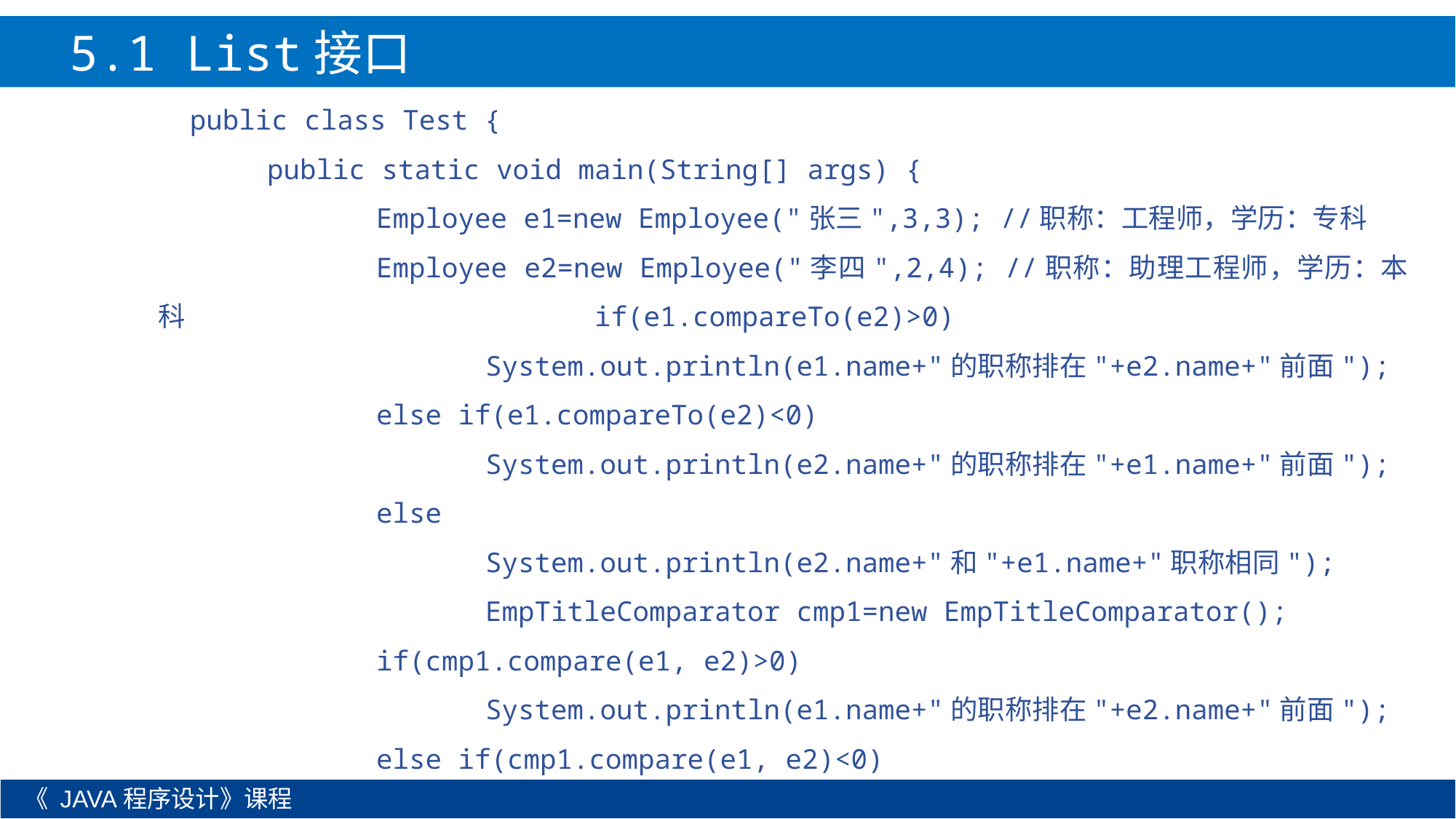

5.1 List接口
public class Test {
	public static void main(String[] args) {
		Employee e1=new Employee("张三",3,3); //职称：工程师，学历：专科
		Employee e2=new Employee("李四",2,4); //职称：助理工程师，学历：本科				if(e1.compareTo(e2)>0)
			System.out.println(e1.name+"的职称排在"+e2.name+"前面");
		else if(e1.compareTo(e2)<0)
			System.out.println(e2.name+"的职称排在"+e1.name+"前面");
		else
			System.out.println(e2.name+"和"+e1.name+"职称相同");
			EmpTitleComparator cmp1=new EmpTitleComparator();
		if(cmp1.compare(e1, e2)>0)
			System.out.println(e1.name+"的职称排在"+e2.name+"前面");
		else if(cmp1.compare(e1, e2)<0)
《 JAVA程序设计》课程